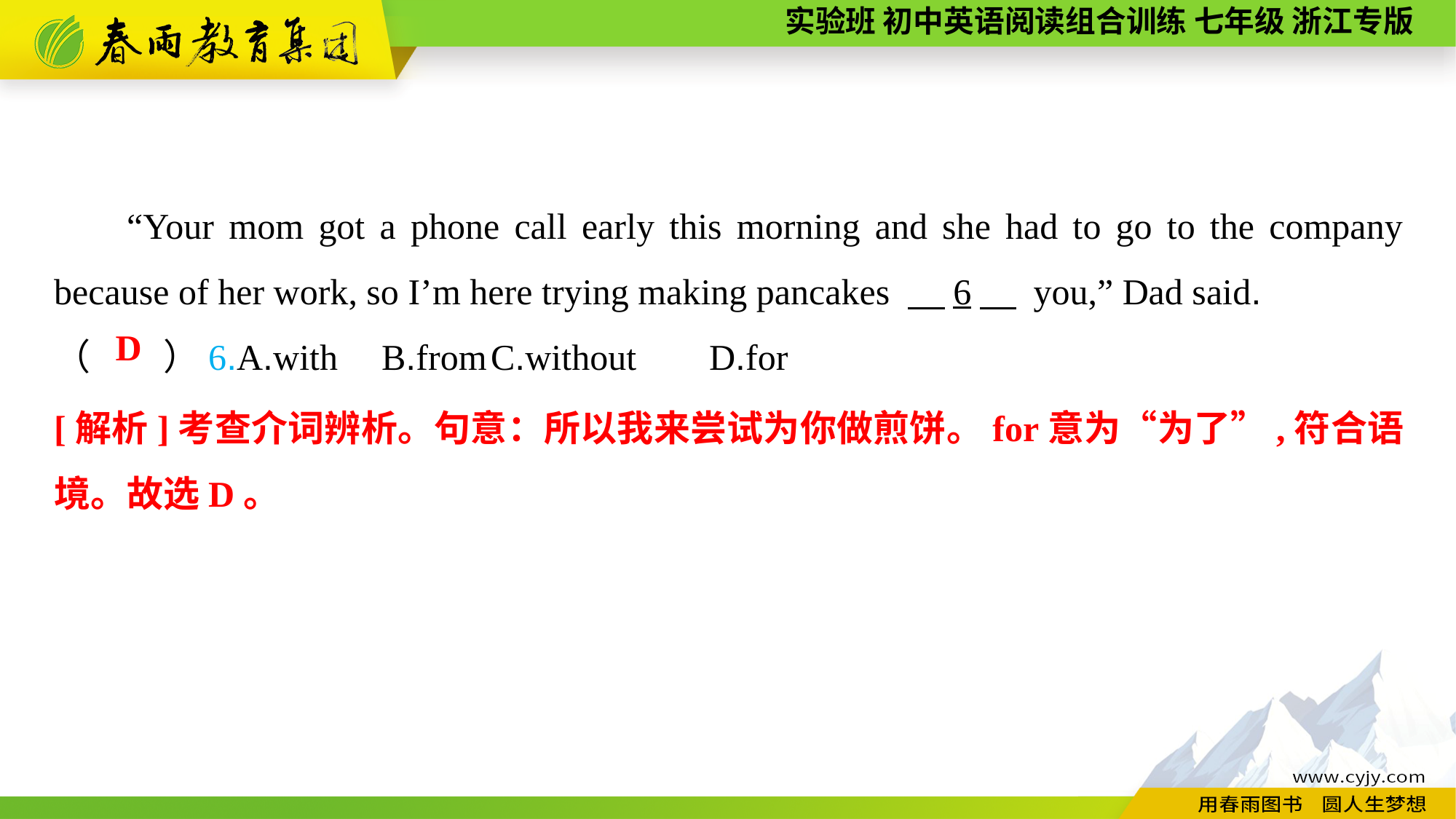

“Your mom got a phone call early this morning and she had to go to the company because of her work, so I’m here trying making pancakes 　6　 you,” Dad said.
（　　）6.A.with	B.from	C.without	D.for
D
[解析]考查介词辨析。句意：所以我来尝试为你做煎饼。for意为“为了”,符合语境。故选D。